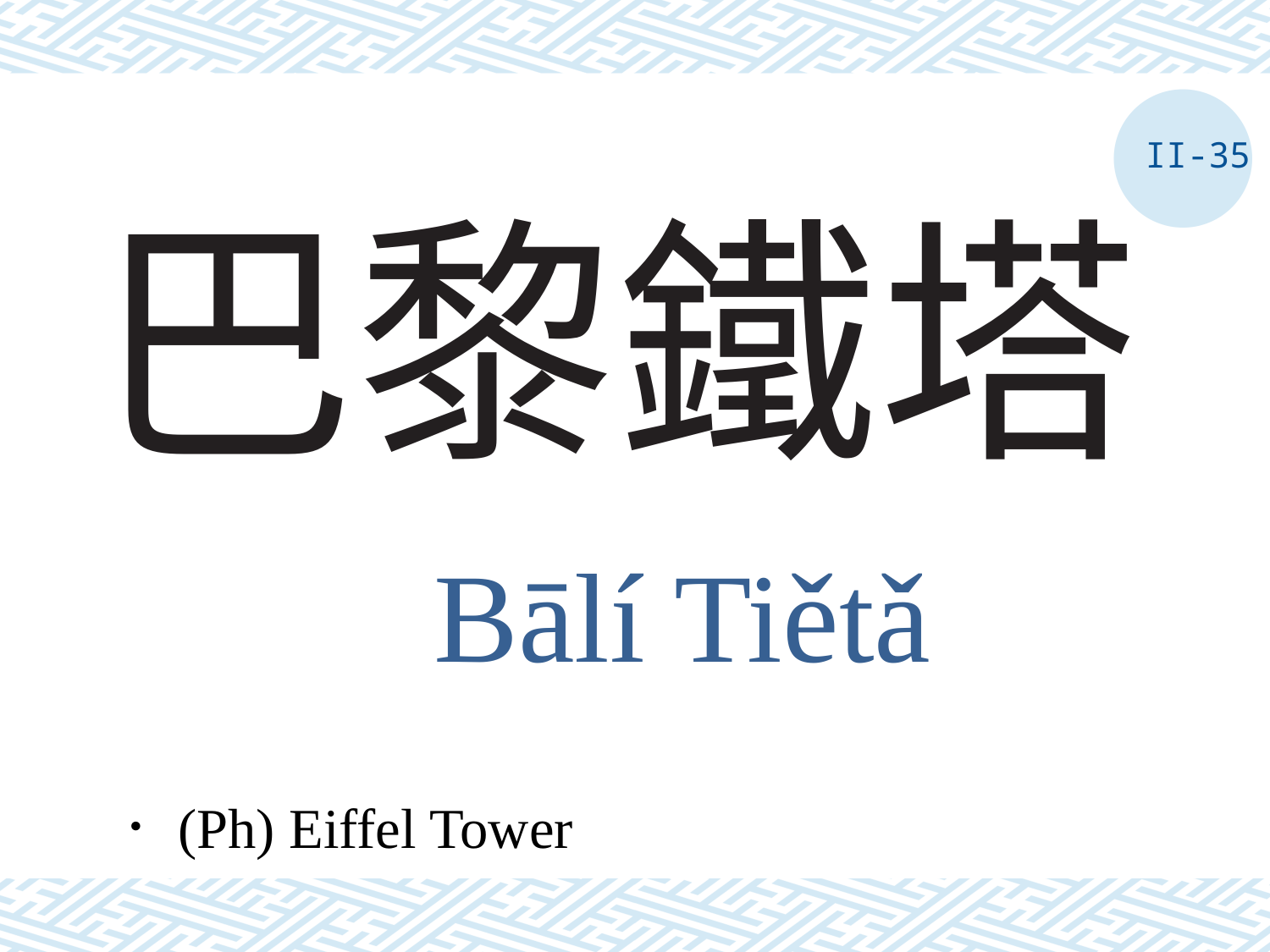

II-35

# 巴黎鐵塔
Bālí Tiětǎ
．(Ph) Eiffel Tower